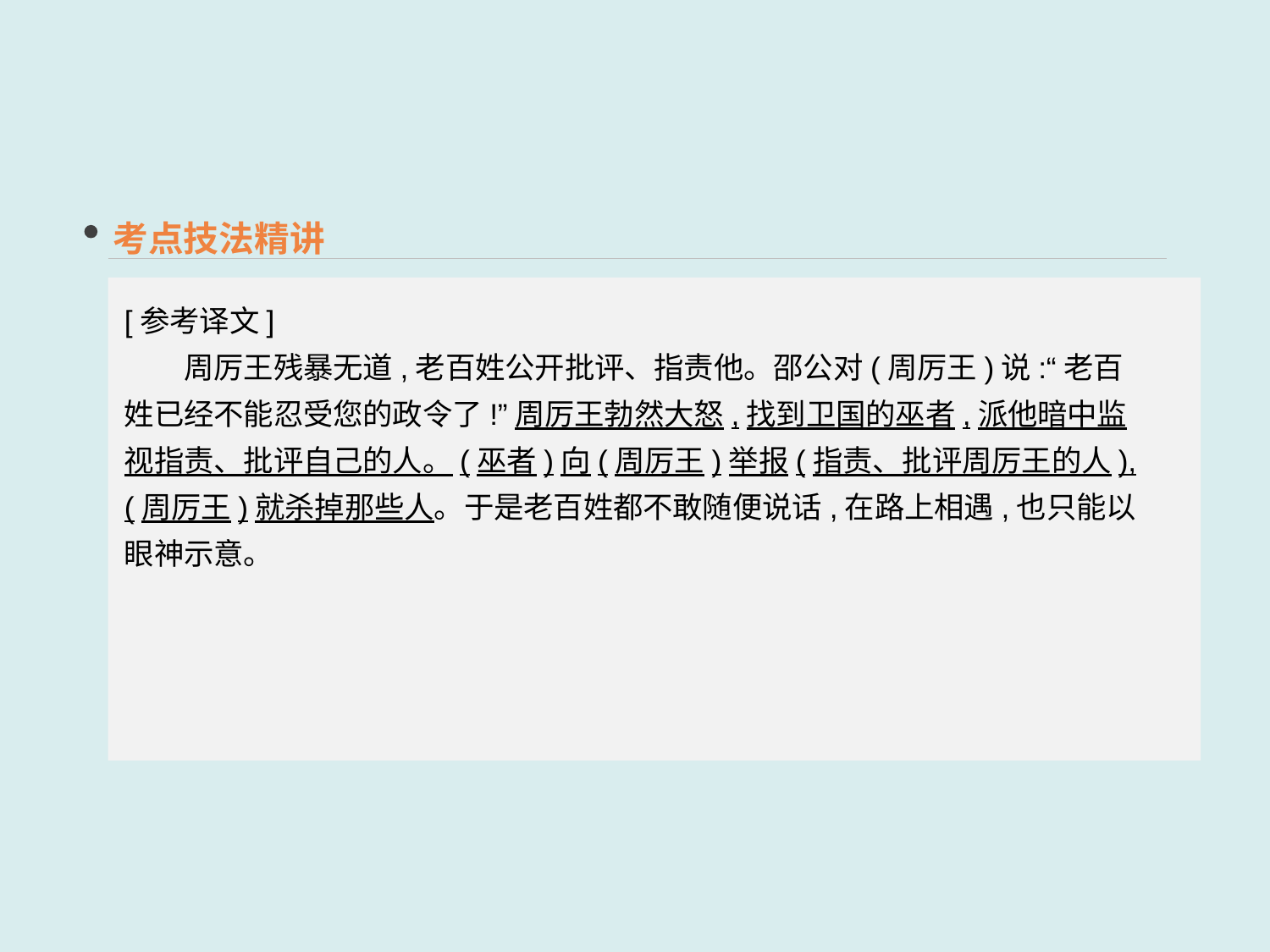

考点技法精讲

[参考译文]
　　周厉王残暴无道,老百姓公开批评、指责他。邵公对(周厉王)说:“老百姓已经不能忍受您的政令了!”周厉王勃然大怒,找到卫国的巫者,派他暗中监视指责、批评自己的人。(巫者)向(周厉王)举报(指责、批评周厉王的人),(周厉王)就杀掉那些人。于是老百姓都不敢随便说话,在路上相遇,也只能以眼神示意。